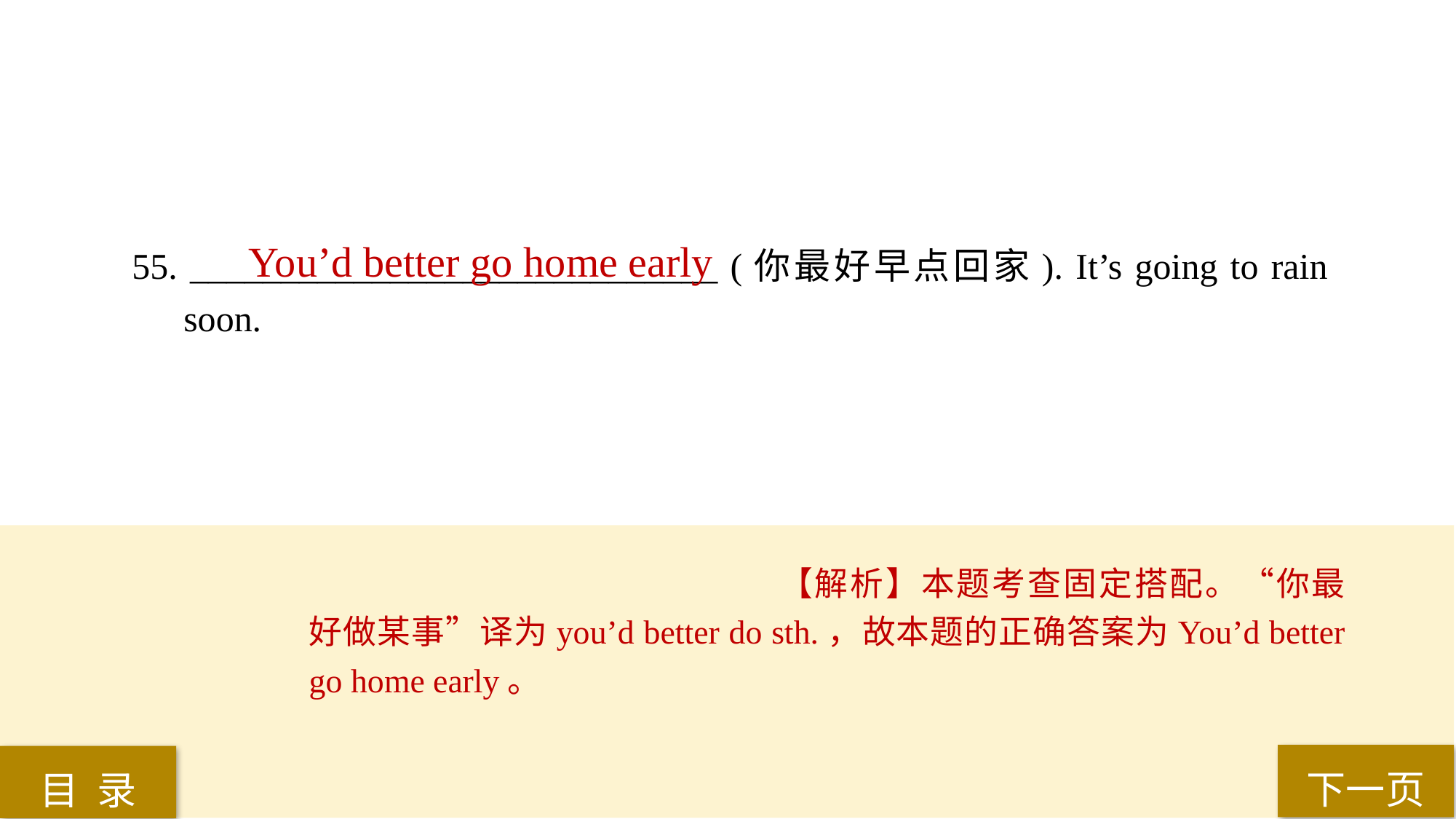

You’d better go home early
55. _____________________________ (你最好早点回家). It’s going to rain soon.
【解析】本题考查固定搭配。“你最好做某事”译为you’d better do sth.，故本题的正确答案为You’d better go home early。